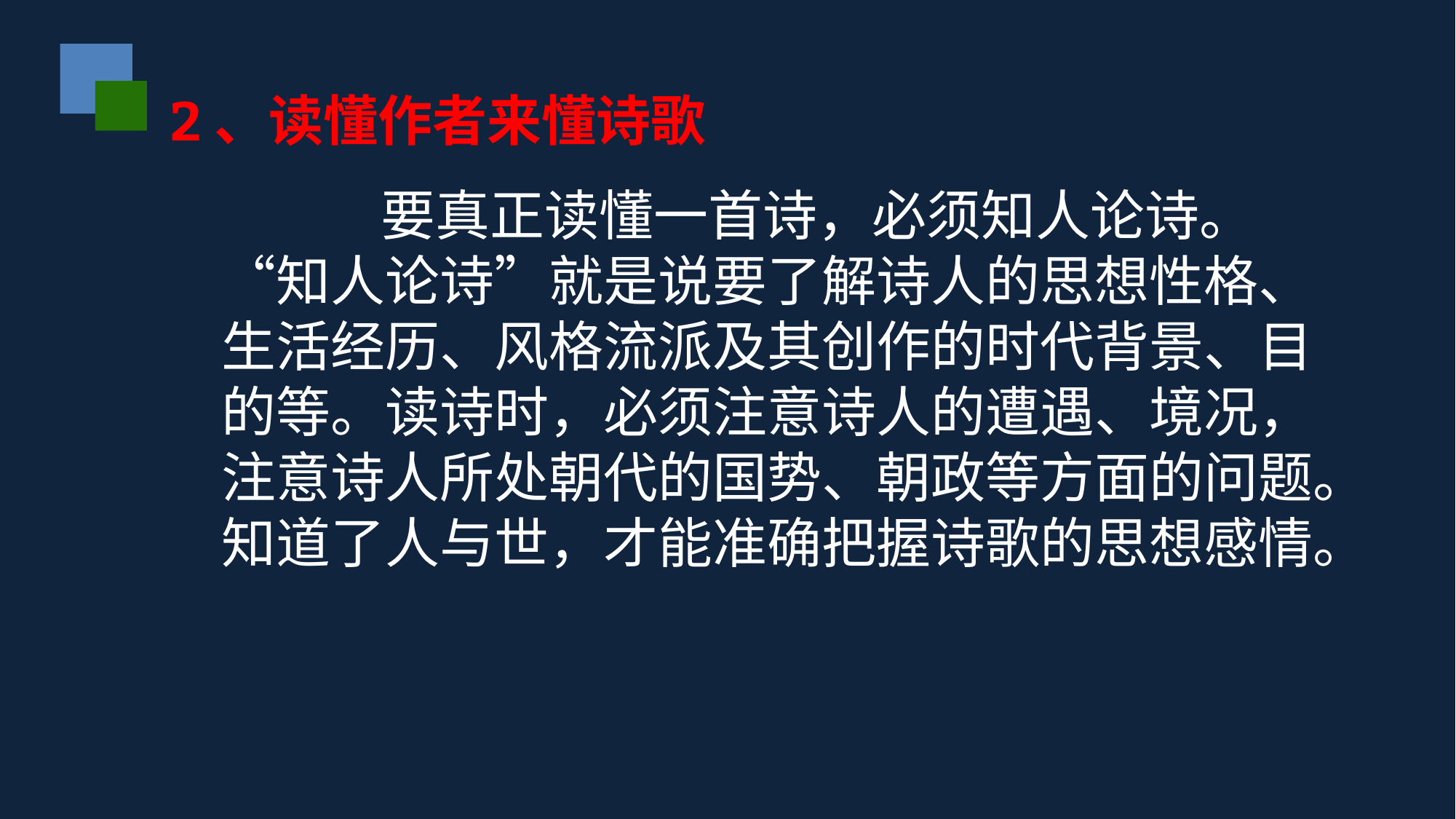

2、读懂作者来懂诗歌
            要真正读懂一首诗，必须知人论诗。“知人论诗”就是说要了解诗人的思想性格、生活经历、风格流派及其创作的时代背景、目的等。读诗时，必须注意诗人的遭遇、境况，注意诗人所处朝代的国势、朝政等方面的问题。知道了人与世，才能准确把握诗歌的思想感情。